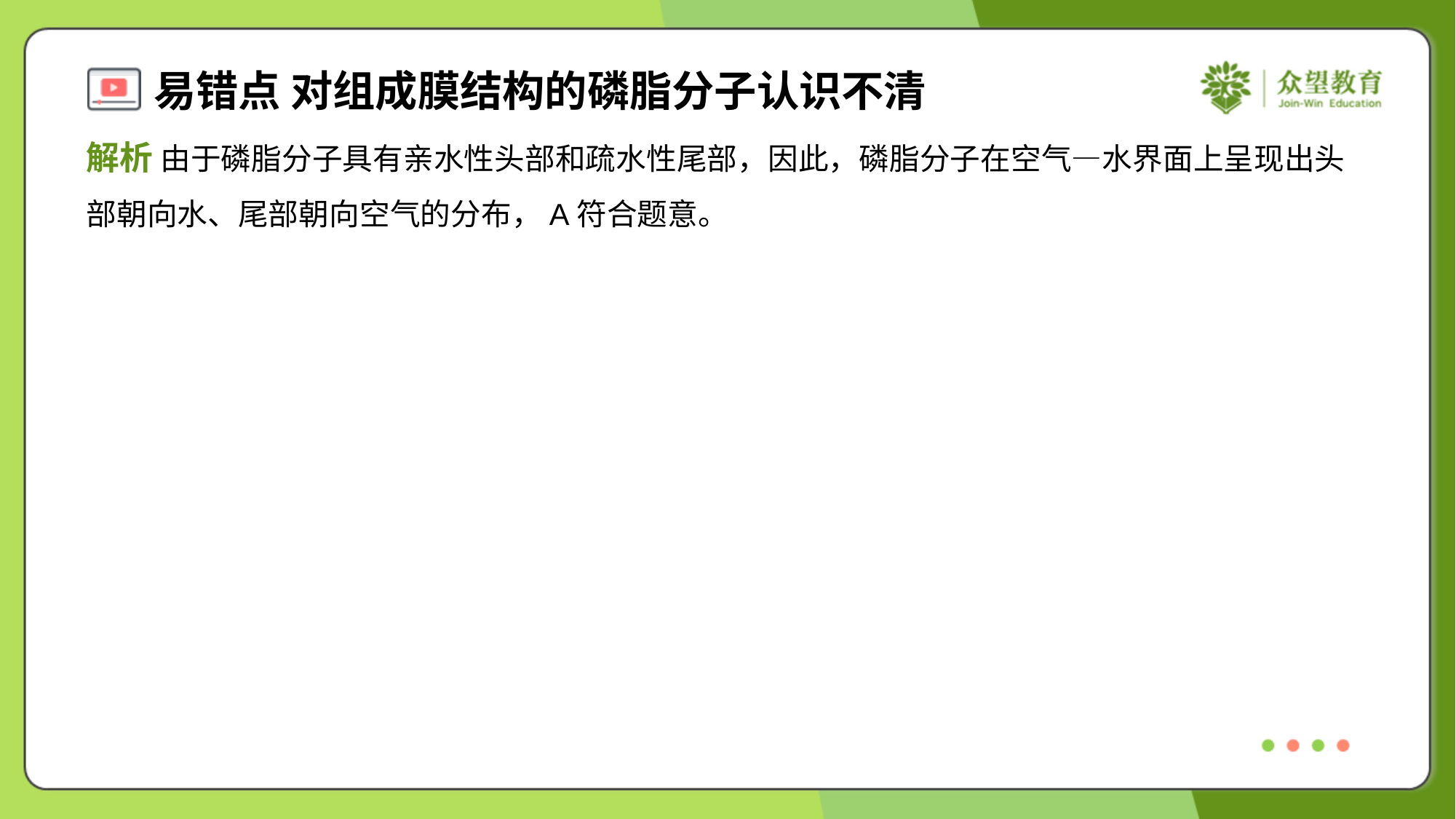

解析 由于磷脂分子具有亲水性头部和疏水性尾部，因此，磷脂分子在空气—水界面上呈现出头
部朝向水、尾部朝向空气的分布，A符合题意。